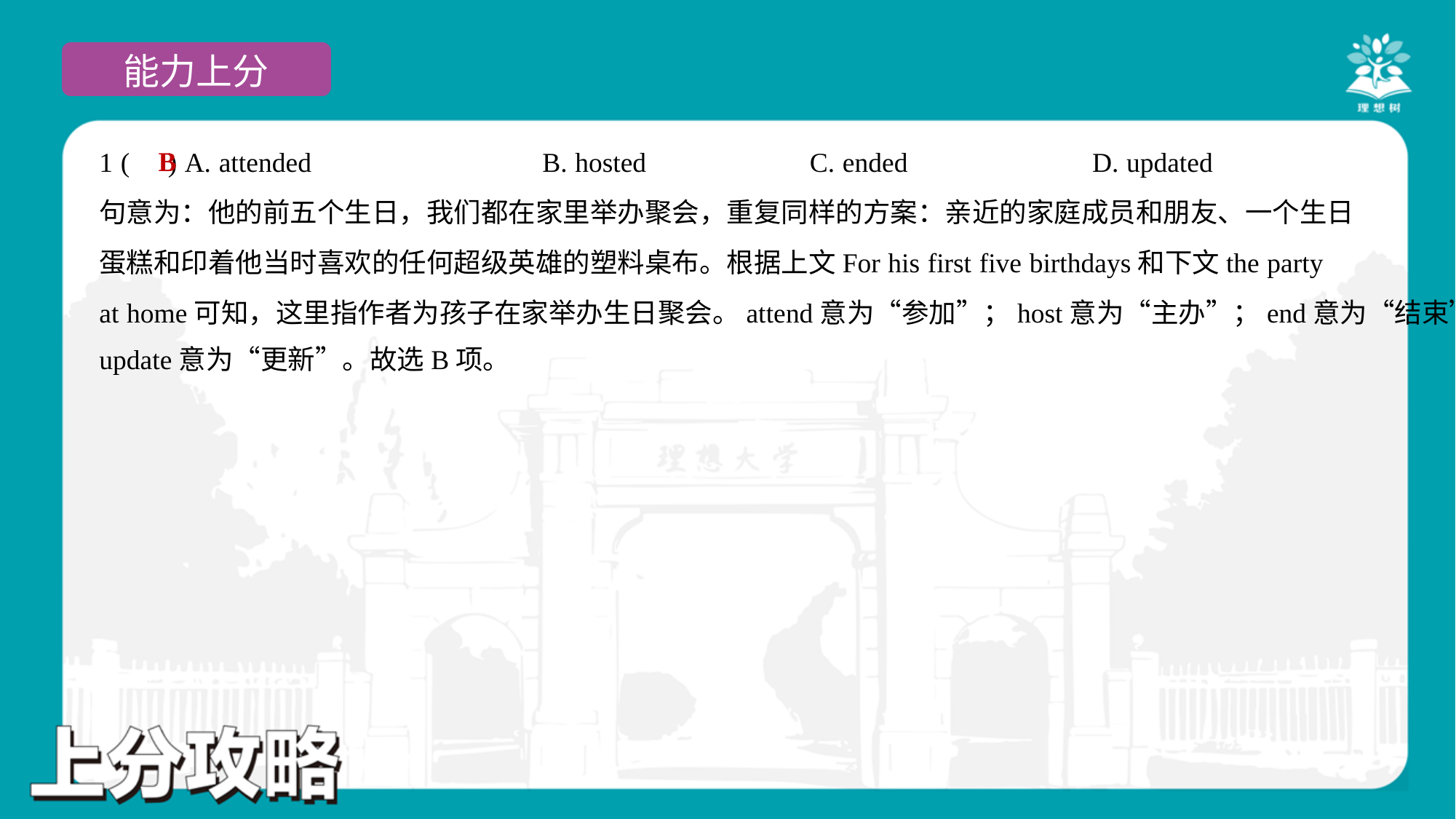

B
1 (     ) A. attended	B. hosted	C. ended	D. updated
句意为：他的前五个生日，我们都在家里举办聚会，重复同样的方案：亲近的家庭成员和朋友、一个生日
蛋糕和印着他当时喜欢的任何超级英雄的塑料桌布。根据上文For his first five birthdays和下文the party
at home可知，这里指作者为孩子在家举办生日聚会。attend意为“参加”；host意为“主办”；end意为“结束”；
update意为“更新”。故选B项。